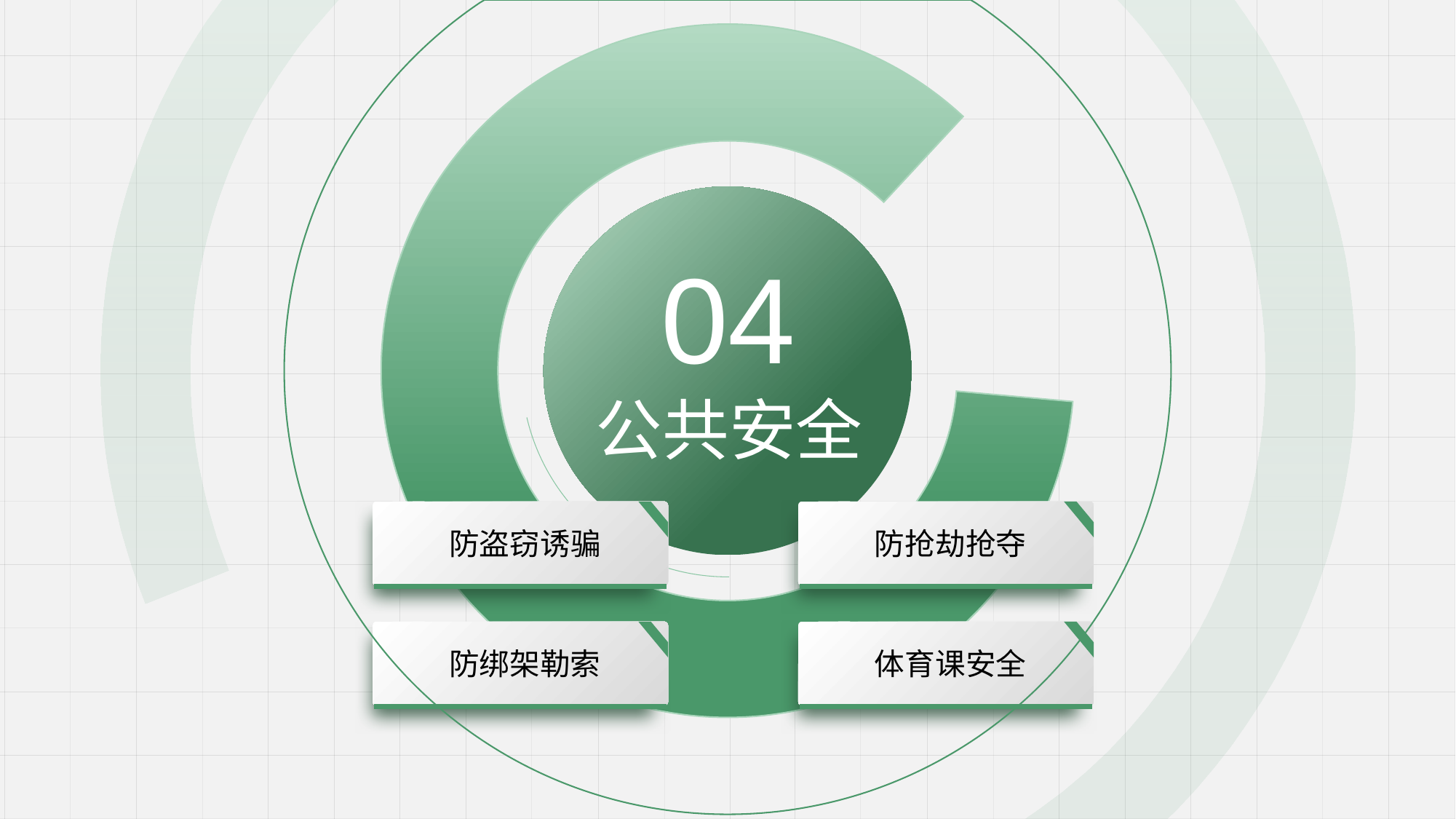

04
公共安全
食品卫生安全

防盗窃诱骗
防抢劫抢夺

防绑架勒索
体育课安全